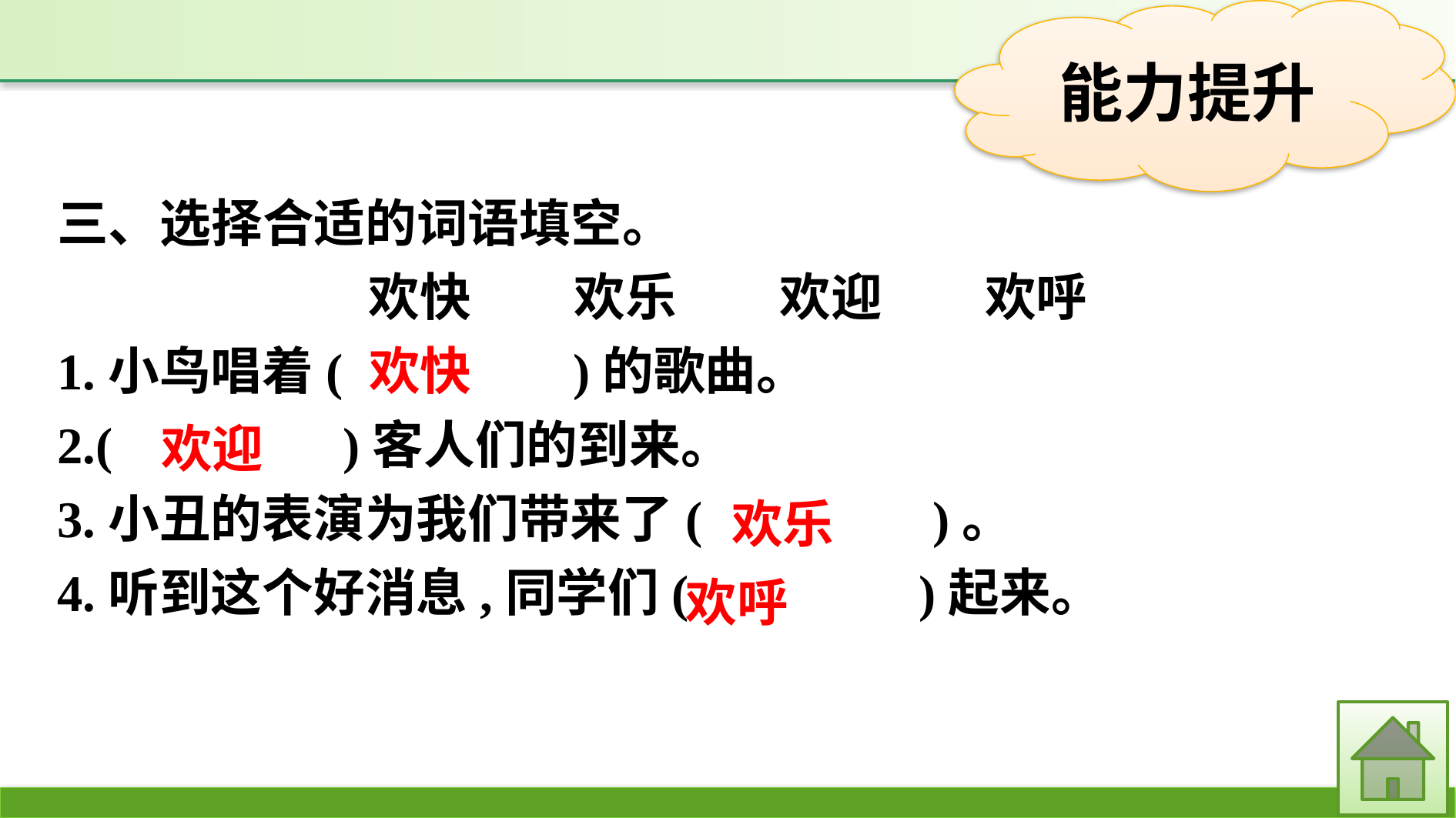

三、选择合适的词语填空。
欢快　　欢乐　　欢迎　　欢呼
1.小鸟唱着(　　　　)的歌曲。
2.(　　　　)客人们的到来。
3.小丑的表演为我们带来了(　　　　)。
4.听到这个好消息,同学们(　　　　)起来。
欢快
欢迎
欢乐
欢呼